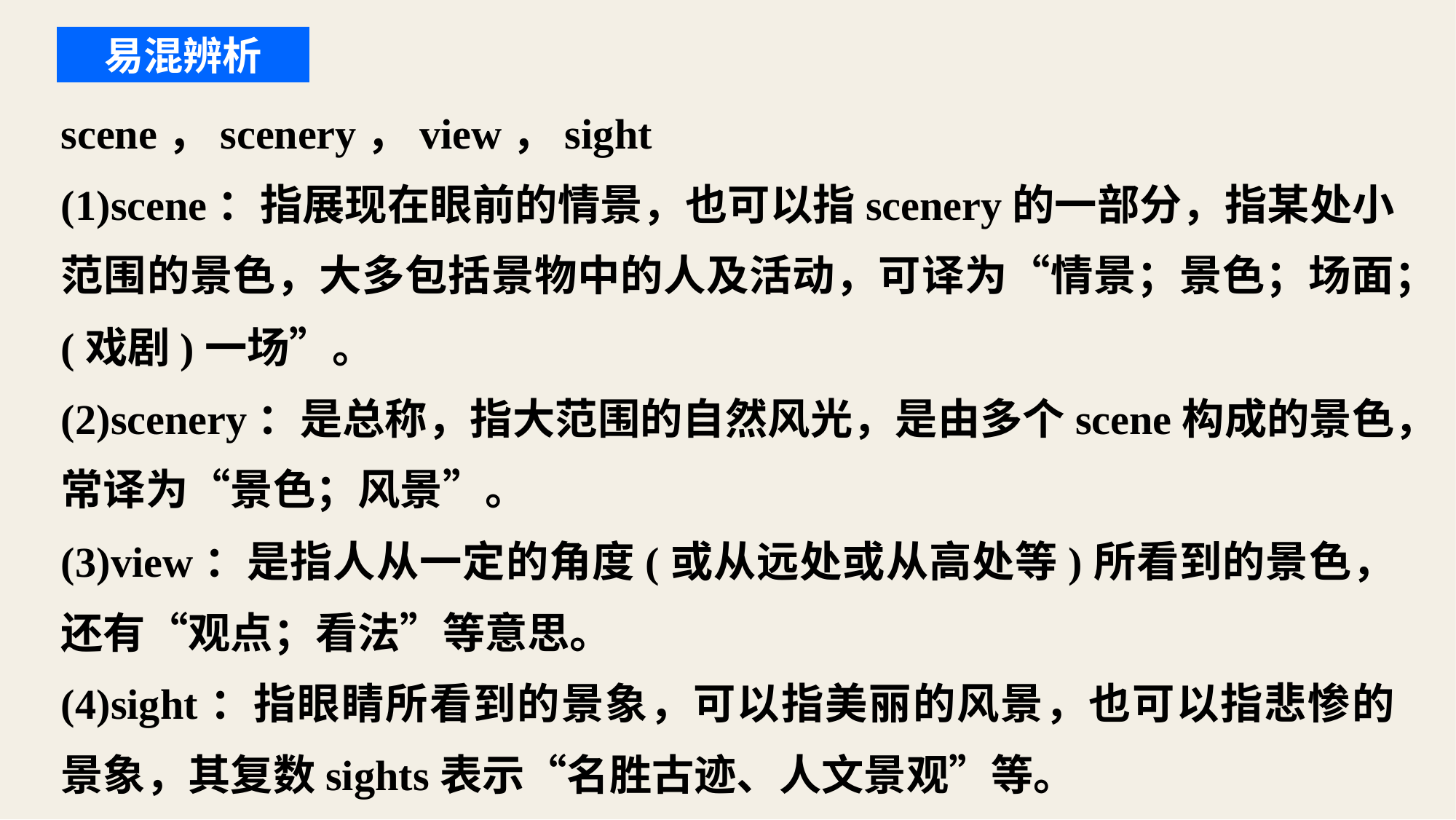

易混辨析
scene，scenery，view，sight
(1)scene：指展现在眼前的情景，也可以指scenery的一部分，指某处小范围的景色，大多包括景物中的人及活动，可译为“情景；景色；场面；(戏剧)一场”。
(2)scenery：是总称，指大范围的自然风光，是由多个scene构成的景色，常译为“景色；风景”。
(3)view：是指人从一定的角度(或从远处或从高处等)所看到的景色，还有“观点；看法”等意思。
(4)sight：指眼睛所看到的景象，可以指美丽的风景，也可以指悲惨的景象，其复数sights表示“名胜古迹、人文景观”等。